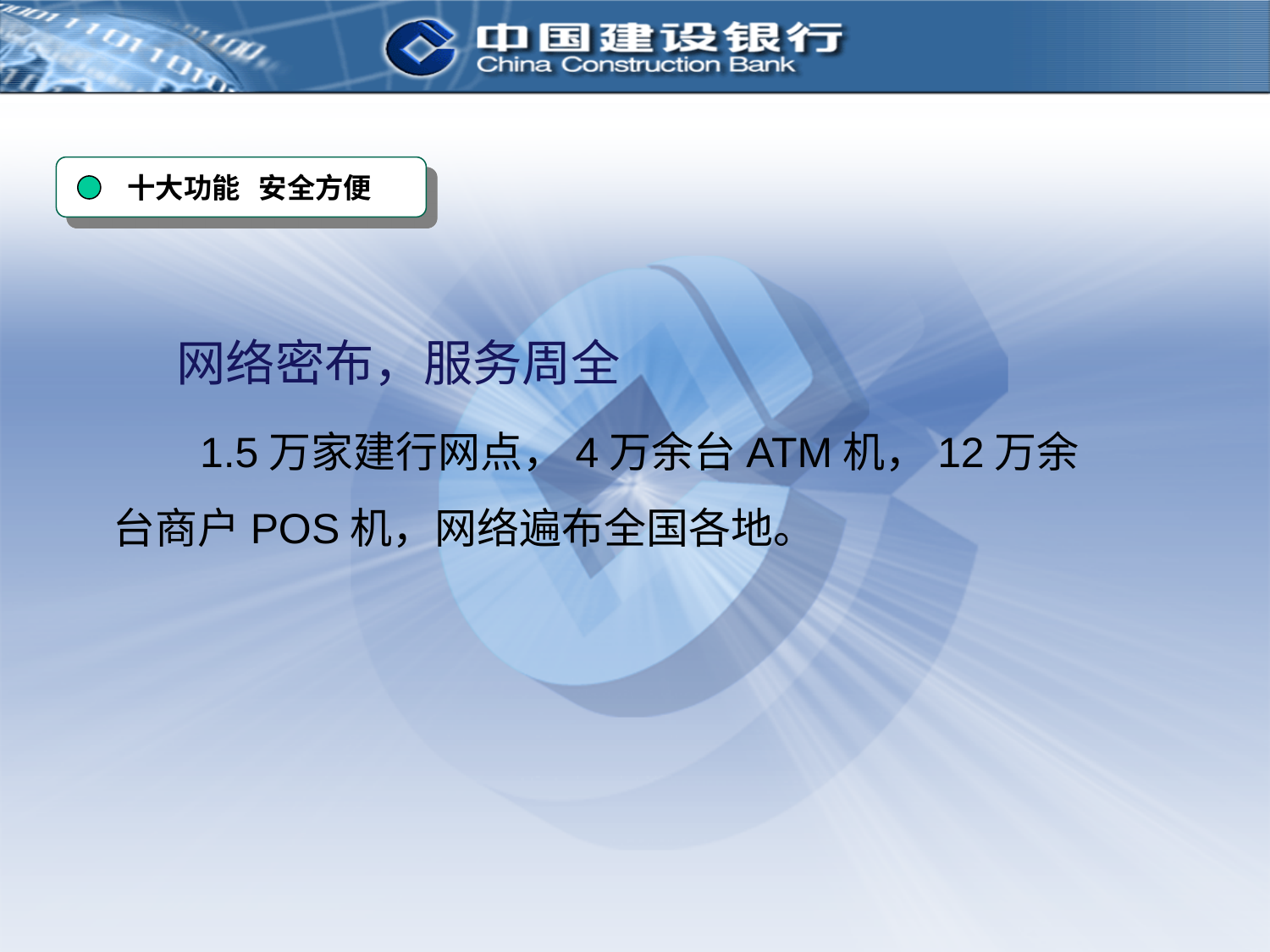

十大功能   安全方便

网络密布，服务周全
1.5万家建行网点，4万余台ATM机，12万余台商户POS机，网络遍布全国各地。